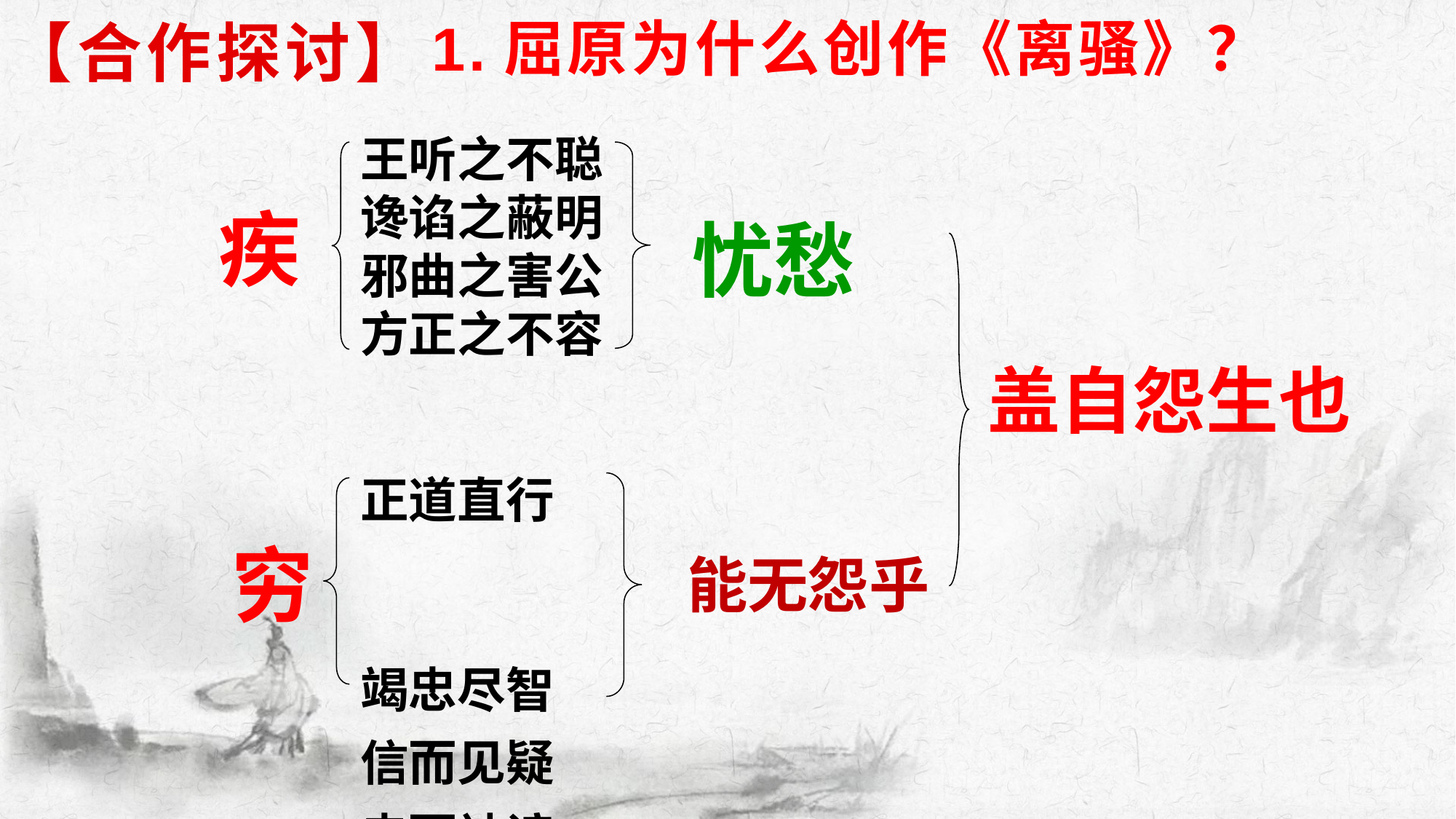

【合作探讨】
1.屈原为什么创作《离骚》？
王听之不聪
谗谄之蔽明
邪曲之害公
方正之不容

疾
忧愁

盖自怨生也

正道直行
竭忠尽智
信而见疑
忠而被谤

穷
能无怨乎